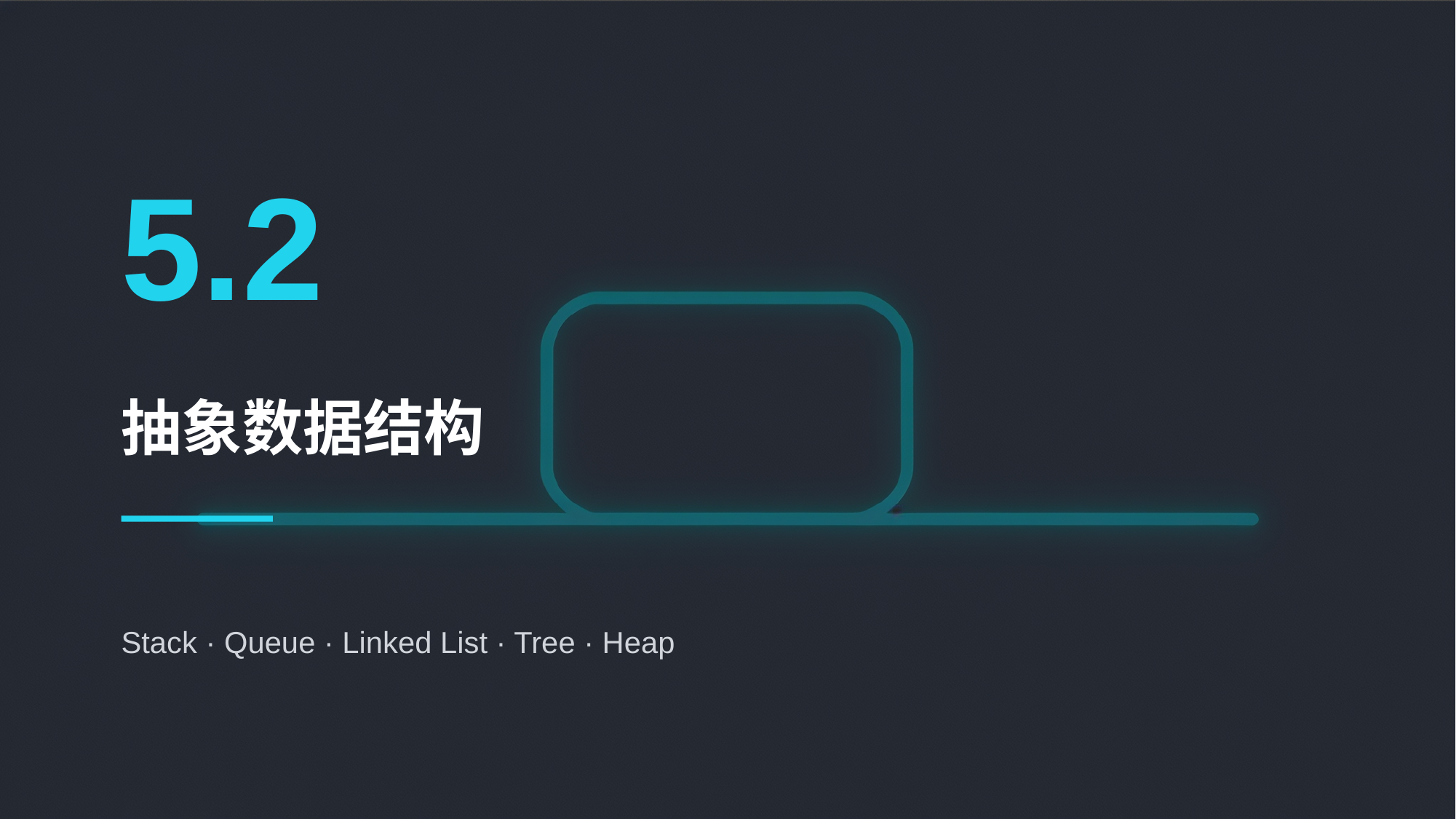

5.2
抽象数据结构

Stack · Queue · Linked List · Tree · Heap